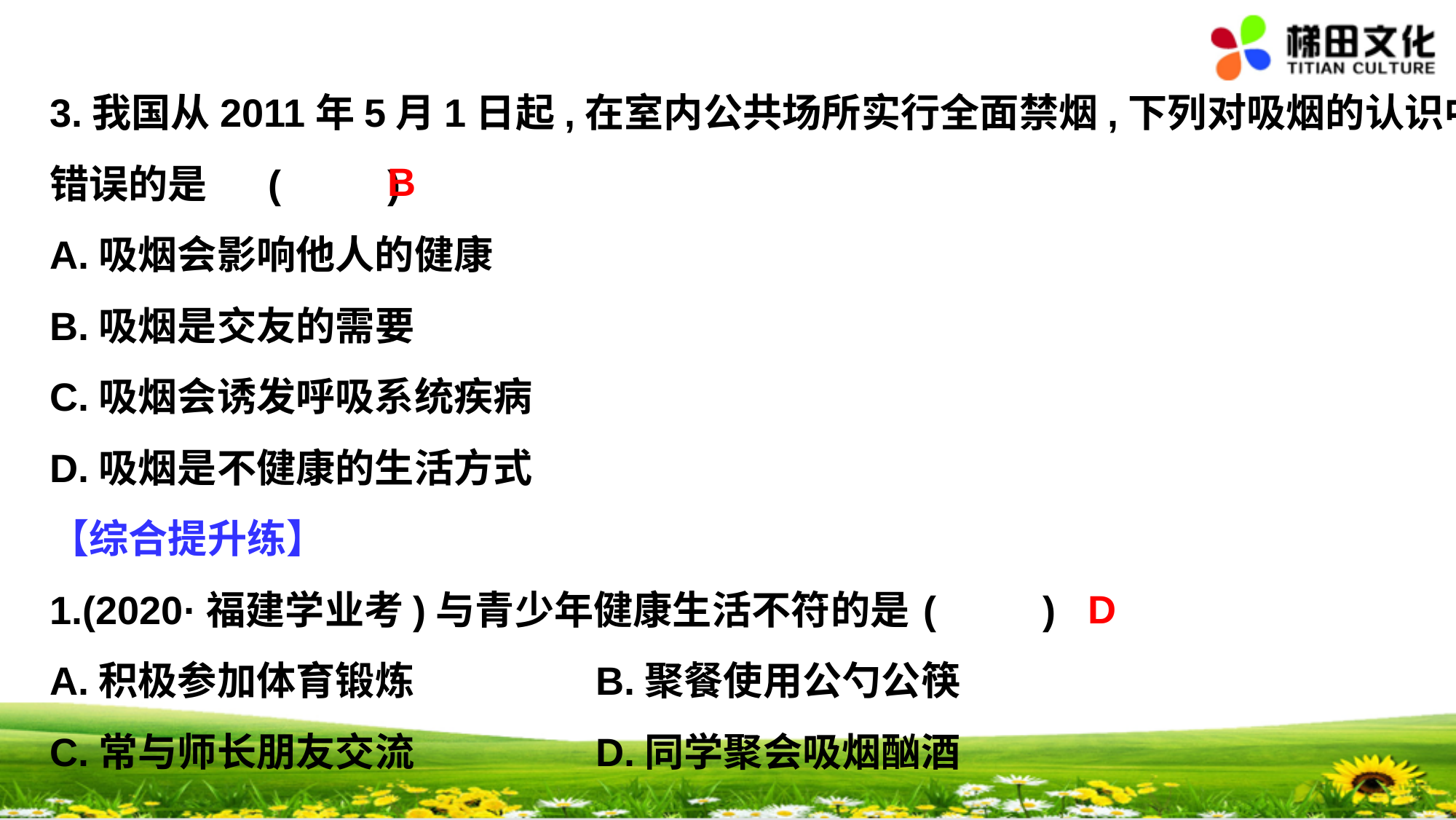

3.我国从2011年5月1日起,在室内公共场所实行全面禁烟,下列对吸烟的认识中,
错误的是	(　 　)
A.吸烟会影响他人的健康
B.吸烟是交友的需要
C.吸烟会诱发呼吸系统疾病
D.吸烟是不健康的生活方式
【综合提升练】
1.(2020·福建学业考)与青少年健康生活不符的是	(　 　)
A.积极参加体育锻炼		B.聚餐使用公勺公筷
C.常与师长朋友交流		D.同学聚会吸烟酗酒
B
D